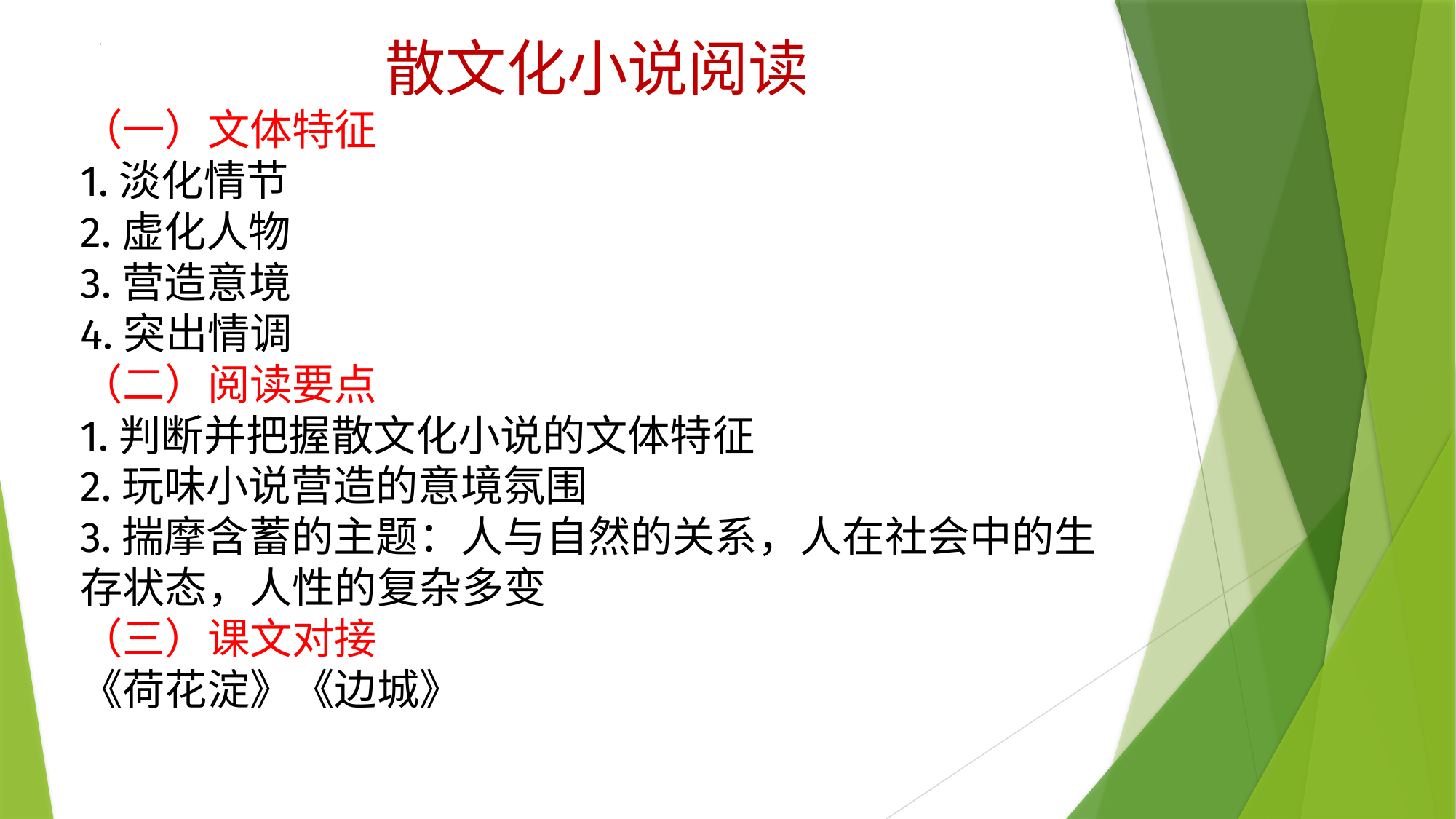

散文化小说阅读
（一）文体特征
1.淡化情节
2.虚化人物
3.营造意境
4.突出情调
（二）阅读要点
1.判断并把握散文化小说的文体特征
2.玩味小说营造的意境氛围
3.揣摩含蓄的主题：人与自然的关系，人在社会中的生存状态，人性的复杂多变
（三）课文对接
《荷花淀》《边城》